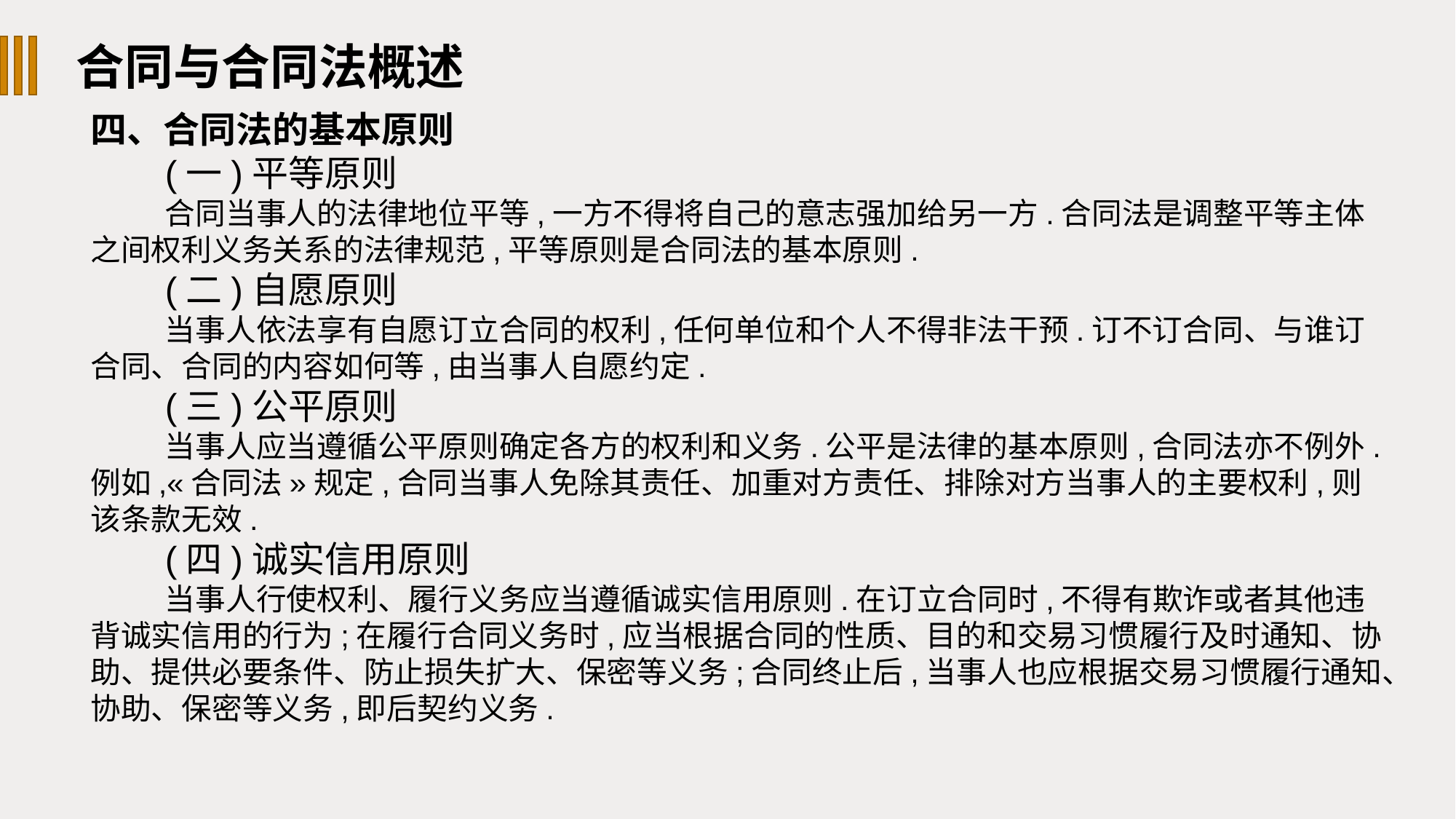

合同与合同法概述

四、合同法的基本原则
(一)平等原则
合同当事人的法律地位平等,一方不得将自己的意志强加给另一方.合同法是调整平等主体之间权利义务关系的法律规范,平等原则是合同法的基本原则.
(二)自愿原则
当事人依法享有自愿订立合同的权利,任何单位和个人不得非法干预.订不订合同、与谁订合同、合同的内容如何等,由当事人自愿约定.
(三)公平原则
当事人应当遵循公平原则确定各方的权利和义务.公平是法律的基本原则,合同法亦不例外.例如,«合同法»规定,合同当事人免除其责任、加重对方责任、排除对方当事人的主要权利,则该条款无效.
(四)诚实信用原则
当事人行使权利、履行义务应当遵循诚实信用原则.在订立合同时,不得有欺诈或者其他违背诚实信用的行为;在履行合同义务时,应当根据合同的性质、目的和交易习惯履行及时通知、协助、提供必要条件、防止损失扩大、保密等义务;合同终止后,当事人也应根据交易习惯履行通知、协助、保密等义务,即后契约义务.